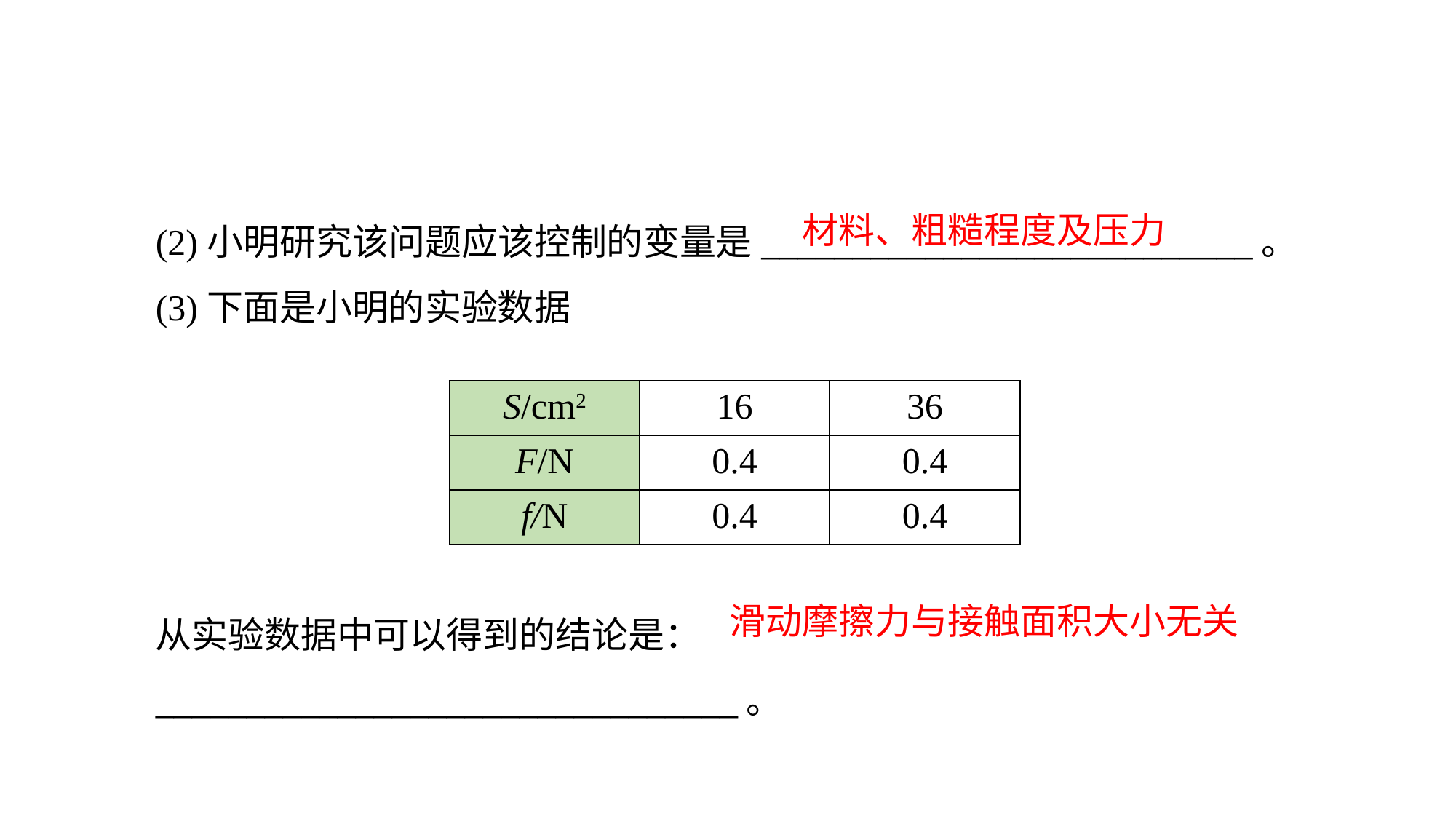

(2)小明研究该问题应该控制的变量是___________________________。
(3)下面是小明的实验数据

从实验数据中可以得到的结论是：________________________________。
材料、粗糙程度及压力
| S/cm2 | 16 | 36 |
| --- | --- | --- |
| F/N | 0.4 | 0.4 |
| f/N | 0.4 | 0.4 |
滑动摩擦力与接触面积大小无关